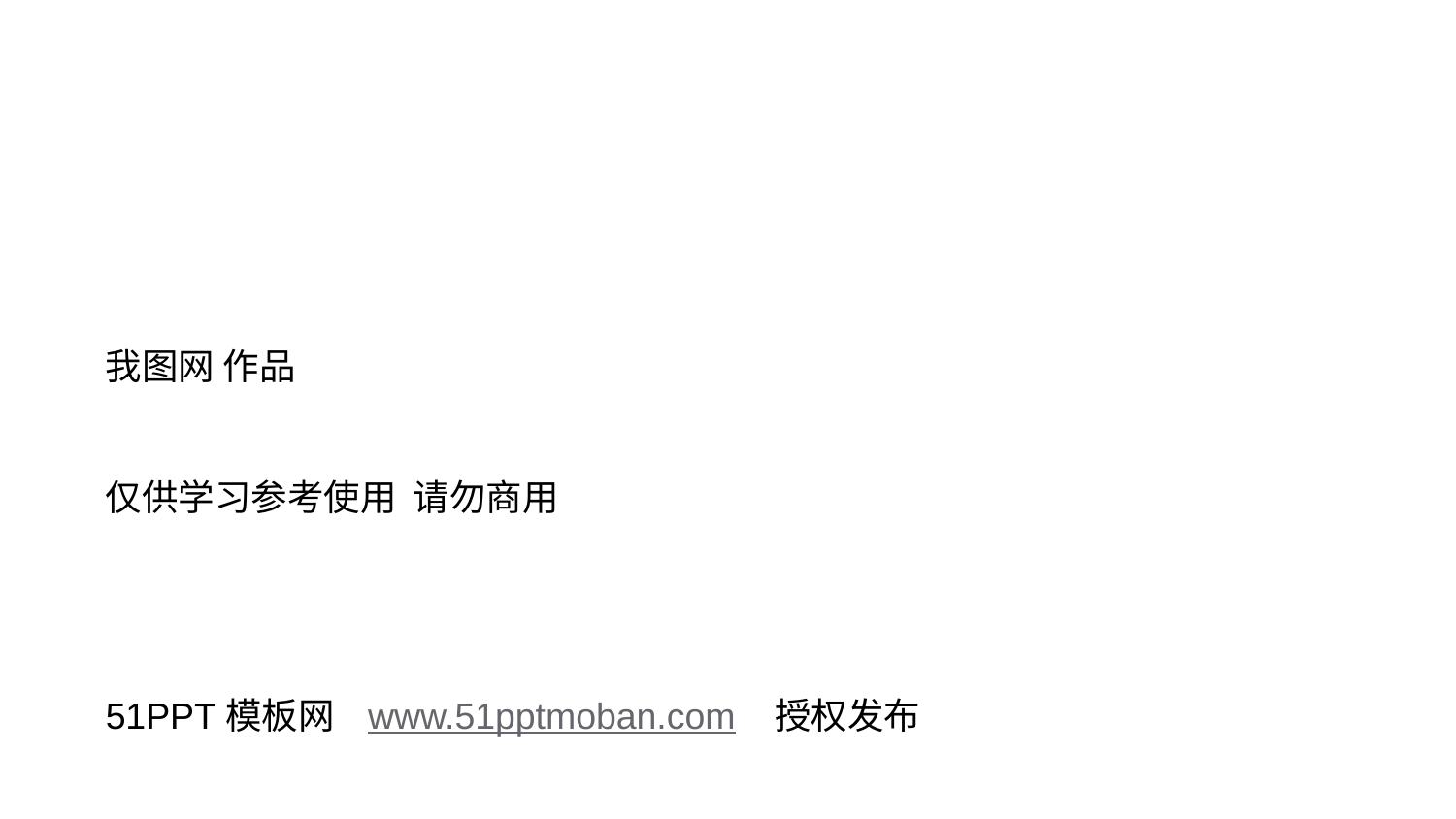

我图网 作品

仅供学习参考使用  请勿商用

51PPT模板网   www.51pptmoban.com   授权发布